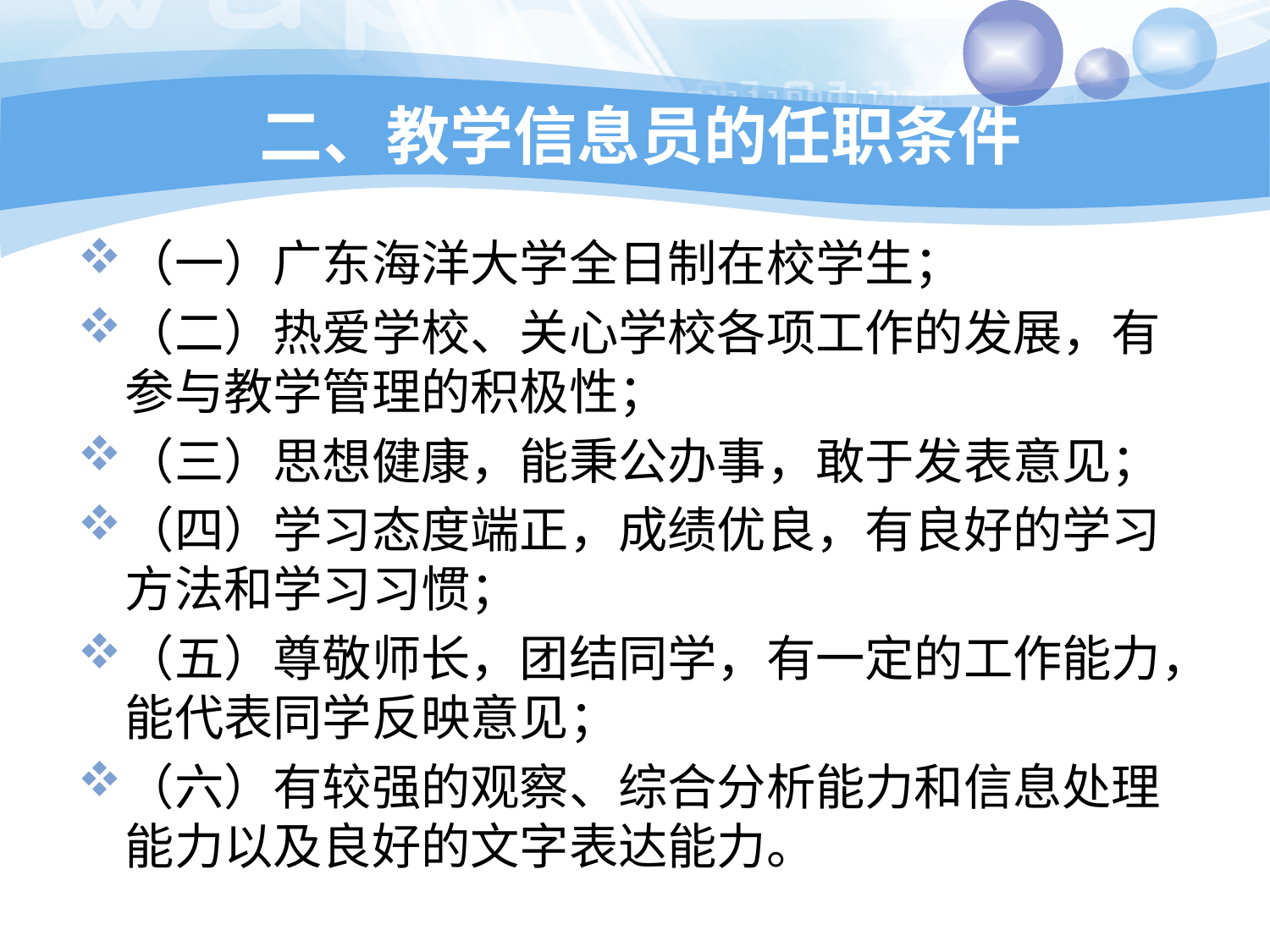

# 二、教学信息员的任职条件
（一）广东海洋大学全日制在校学生；
（二）热爱学校、关心学校各项工作的发展，有参与教学管理的积极性；
（三）思想健康，能秉公办事，敢于发表意见；
（四）学习态度端正，成绩优良，有良好的学习方法和学习习惯；
（五）尊敬师长，团结同学，有一定的工作能力，能代表同学反映意见；
（六）有较强的观察、综合分析能力和信息处理能力以及良好的文字表达能力。